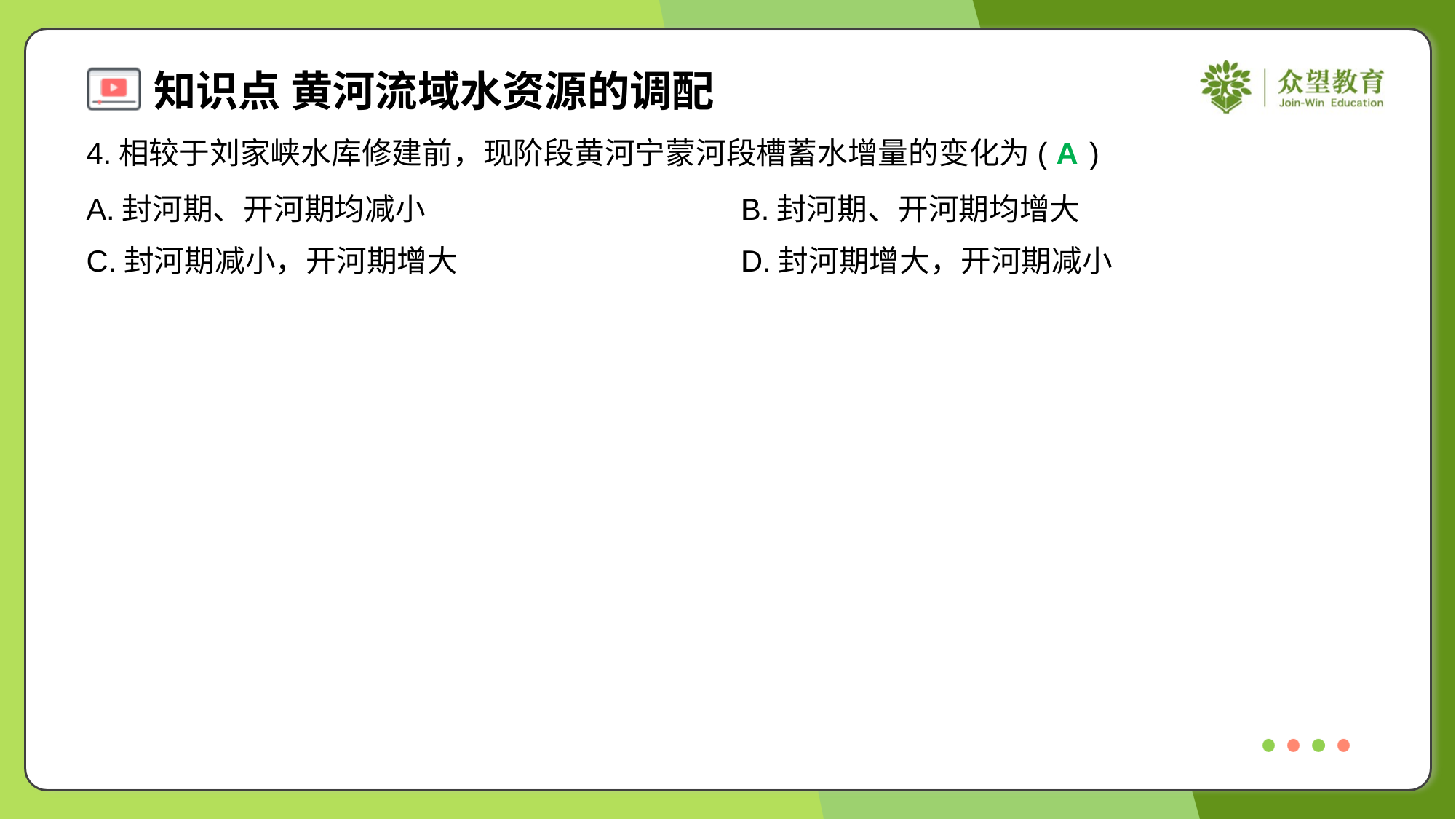

4.相较于刘家峡水库修建前，现阶段黄河宁蒙河段槽蓄水增量的变化为(     )
A
A.封河期、开河期均减小	B.封河期、开河期均增大
C.封河期减小，开河期增大	D.封河期增大，开河期减小